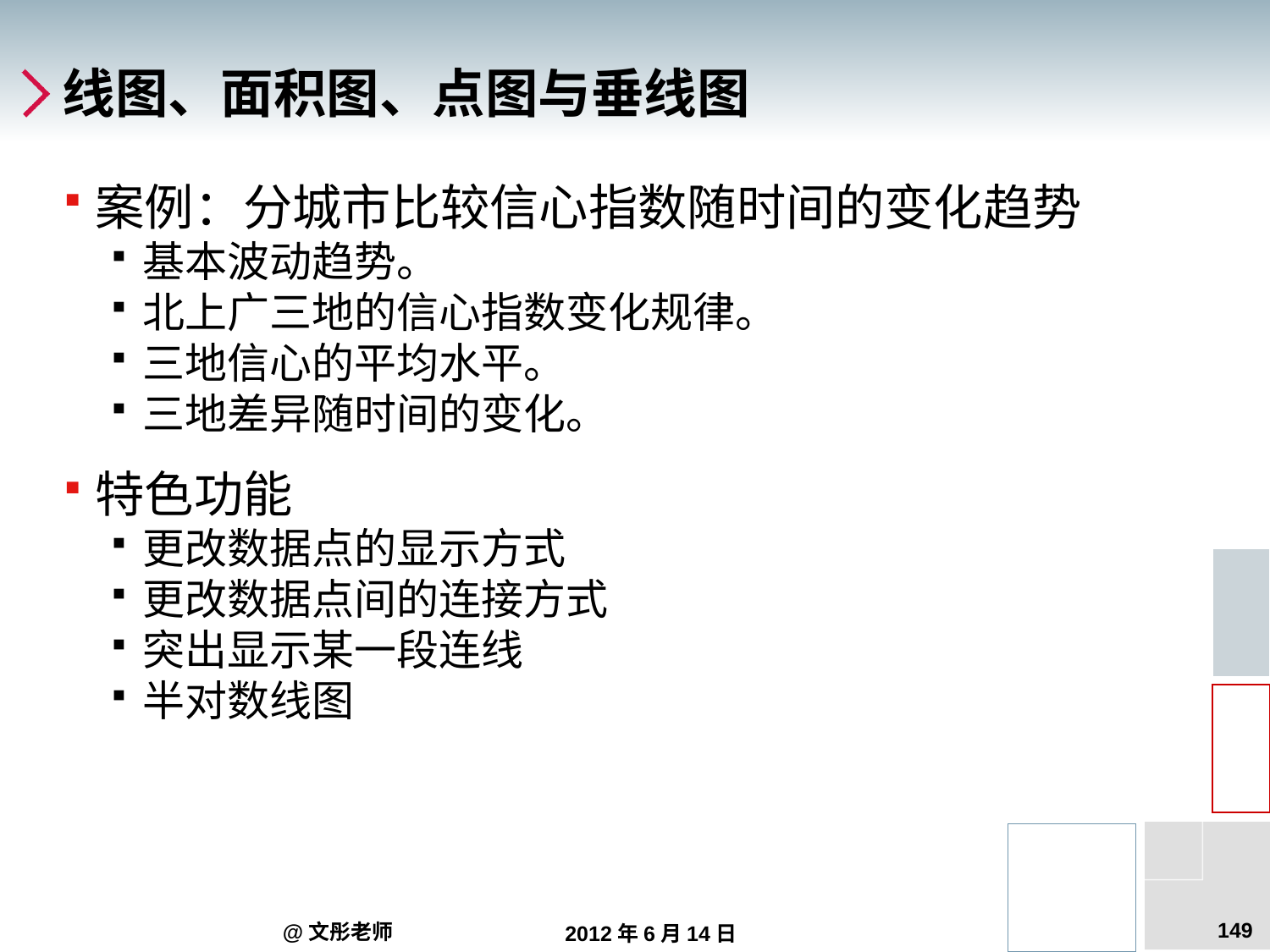

# 线图、面积图、点图与垂线图
案例：分城市比较信心指数随时间的变化趋势
基本波动趋势。
北上广三地的信心指数变化规律。
三地信心的平均水平。
三地差异随时间的变化。
特色功能
更改数据点的显示方式
更改数据点间的连接方式
突出显示某一段连线
半对数线图

149
@文彤老师

2012年6月14日